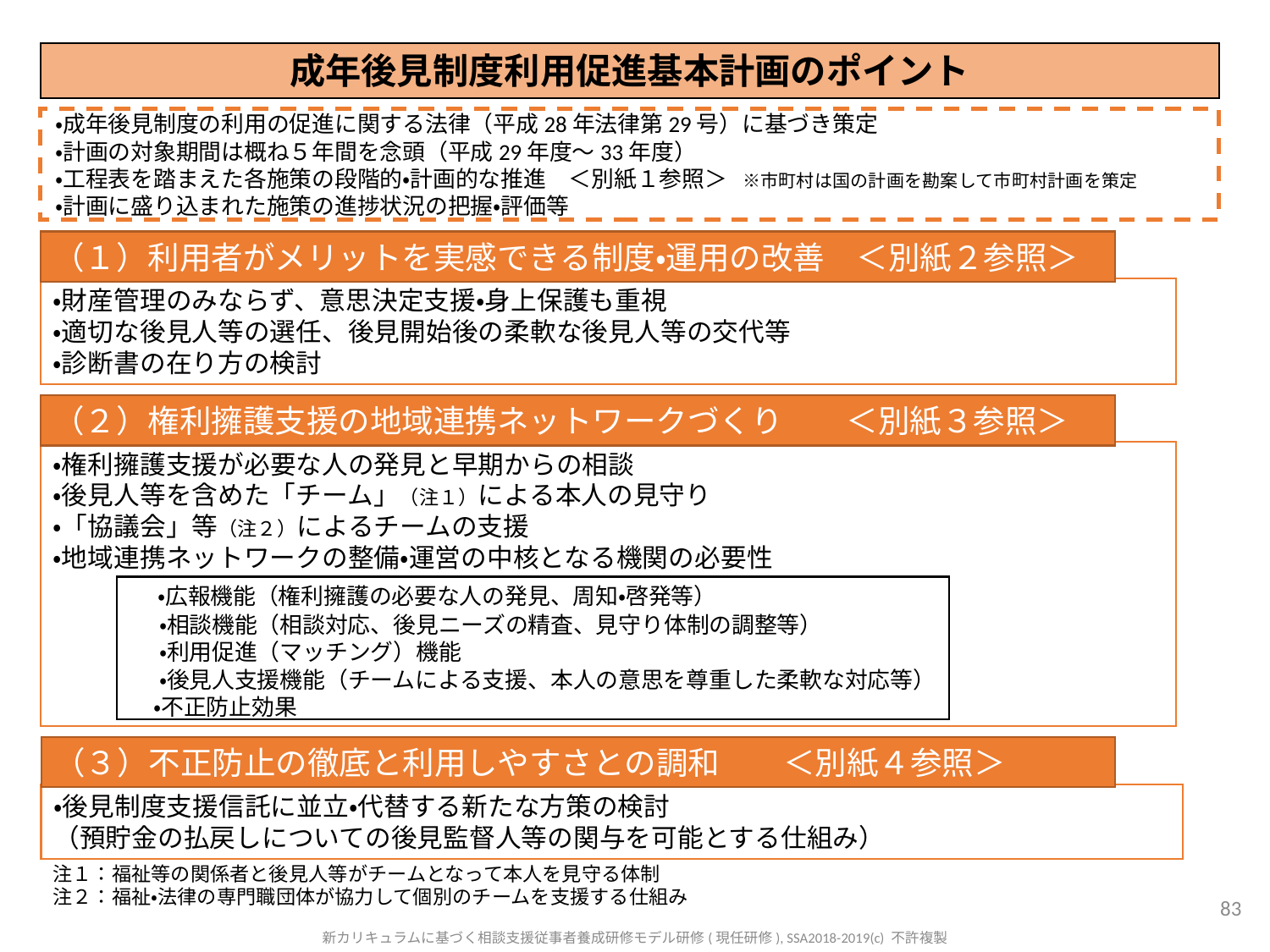

# 成年後見制度利用促進基本計画のポイント
・成年後見制度の利用の促進に関する法律（平成28年法律第29号）に基づき策定
・計画の対象期間は概ね５年間を念頭（平成29年度～33年度）
・工程表を踏まえた各施策の段階的・計画的な推進　＜別紙１参照＞   ※市町村は国の計画を勘案して市町村計画を策定
・計画に盛り込まれた施策の進捗状況の把握・評価等

（１）利用者がメリットを実感できる制度・運用の改善　＜別紙２参照＞
・財産管理のみならず、意思決定支援・身上保護も重視
・適切な後見人等の選任、後見開始後の柔軟な後見人等の交代等
・診断書の在り方の検討
（２）権利擁護支援の地域連携ネットワークづくり　　＜別紙３参照＞
・権利擁護支援が必要な人の発見と早期からの相談
・後見人等を含めた「チーム」（注１）による本人の見守り
・「協議会」等（注２）によるチームの支援
・地域連携ネットワークの整備・運営の中核となる機関の必要性
　　　　 ・広報機能（権利擁護の必要な人の発見、周知・啓発等）
  　　　　・相談機能（相談対応、後見ニーズの精査、見守り体制の調整等）
  　　　　・利用促進（マッチング）機能
  　　　　・後見人支援機能（チームによる支援、本人の意思を尊重した柔軟な対応等）
　 　　　 ・不正防止効果

（３）不正防止の徹底と利用しやすさとの調和　　＜別紙４参照＞
・後見制度支援信託に並立・代替する新たな方策の検討
（預貯金の払戻しについての後見監督人等の関与を可能とする仕組み）
注１：福祉等の関係者と後見人等がチームとなって本人を見守る体制
注２：福祉・法律の専門職団体が協力して個別のチームを支援する仕組み
83
新カリキュラムに基づく相談支援従事者養成研修モデル研修(現任研修), SSA2018-2019(c) 不許複製